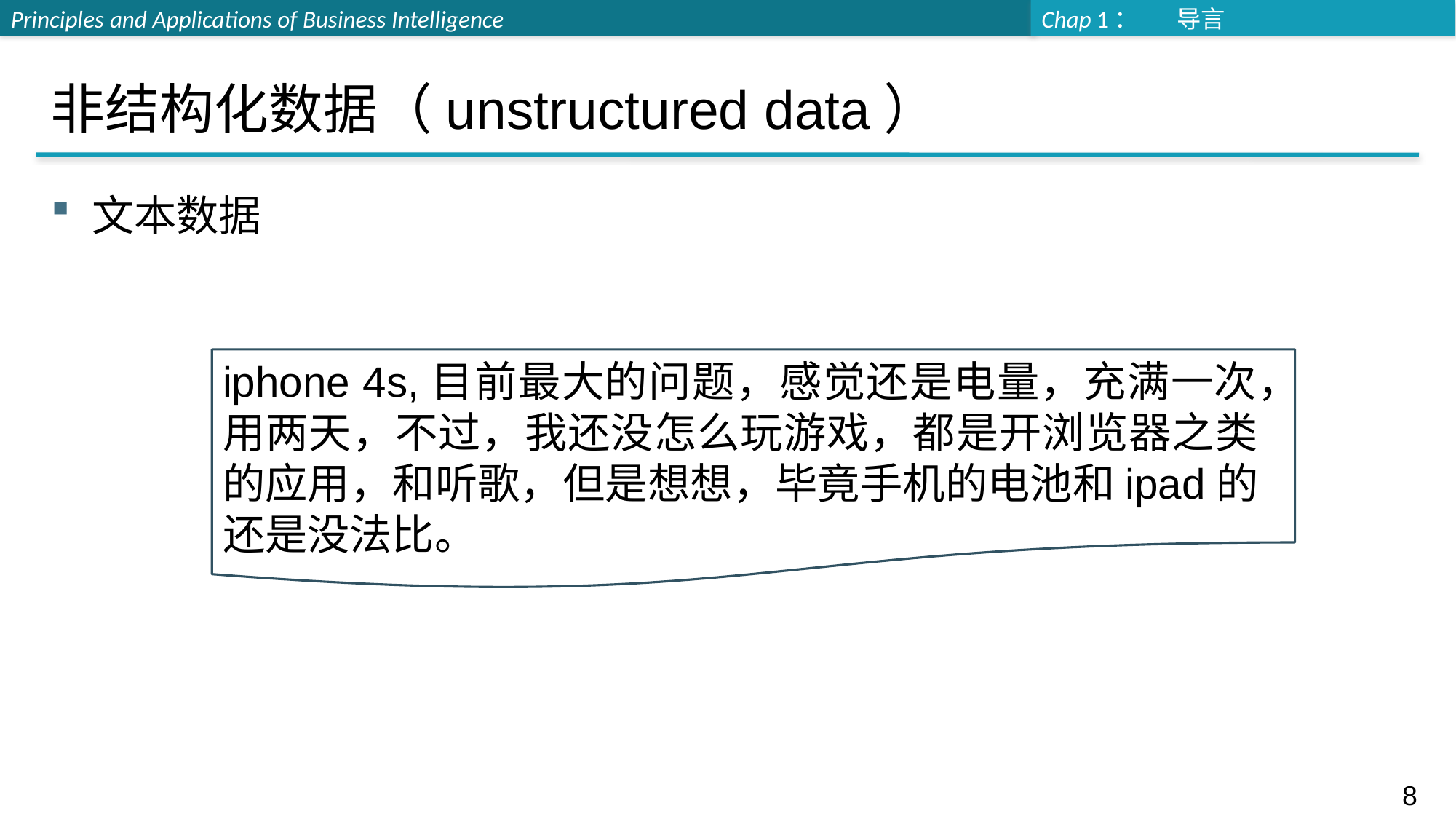

# 非结构化数据（unstructured data）
文本数据

iphone 4s,目前最大的问题，感觉还是电量，充满一次，用两天，不过，我还没怎么玩游戏，都是开浏览器之类的应用，和听歌，但是想想，毕竟手机的电池和ipad的还是没法比。